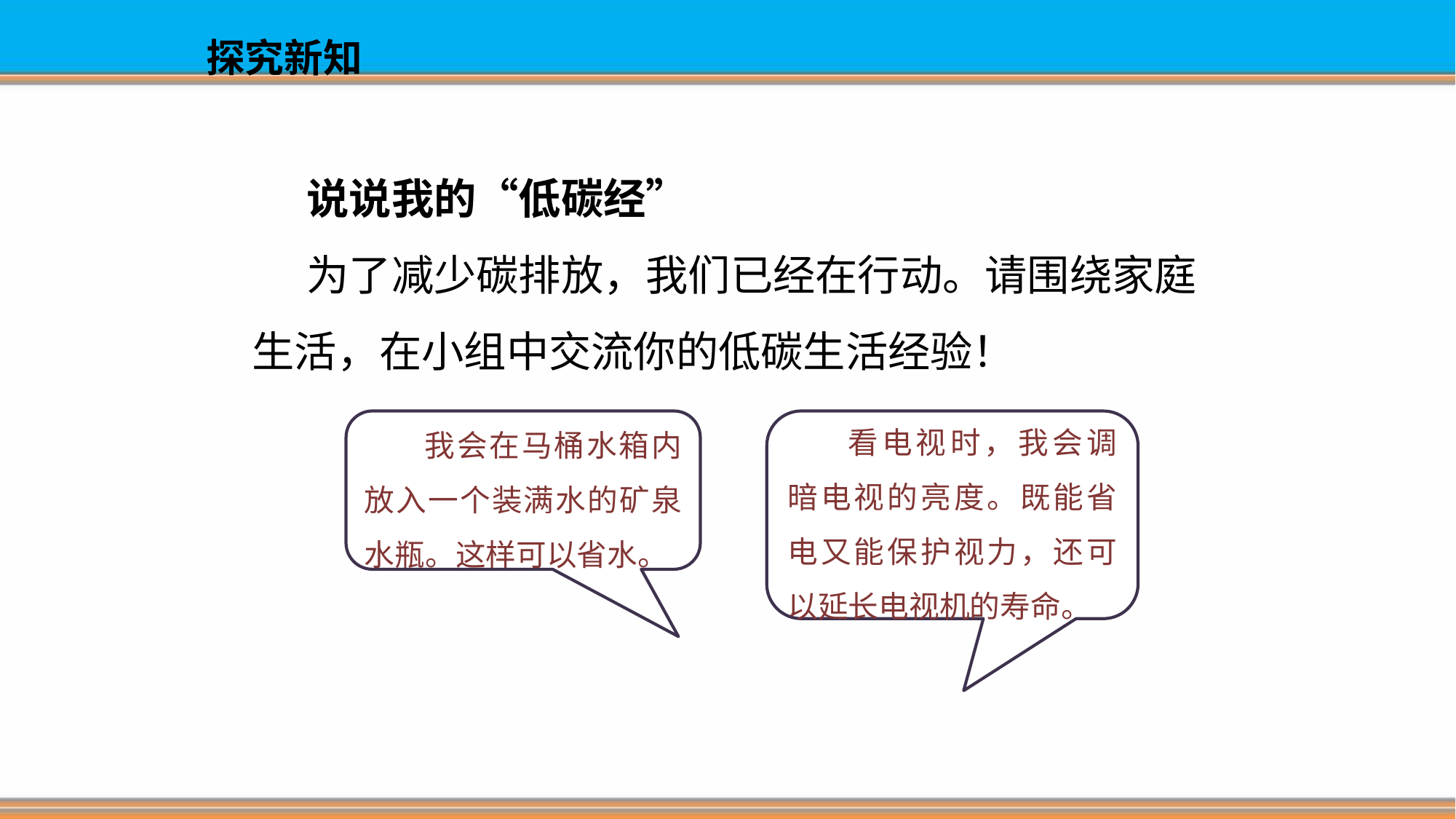

# 探究新知
说说我的“低碳经”
为了减少碳排放，我们已经在行动。请围绕家庭生活，在小组中交流你的低碳生活经验！
我会在马桶水箱内放入一个装满水的矿泉水瓶。这样可以省水。
看电视时，我会调暗电视的亮度。既能省电又能保护视力，还可以延长电视机的寿命。